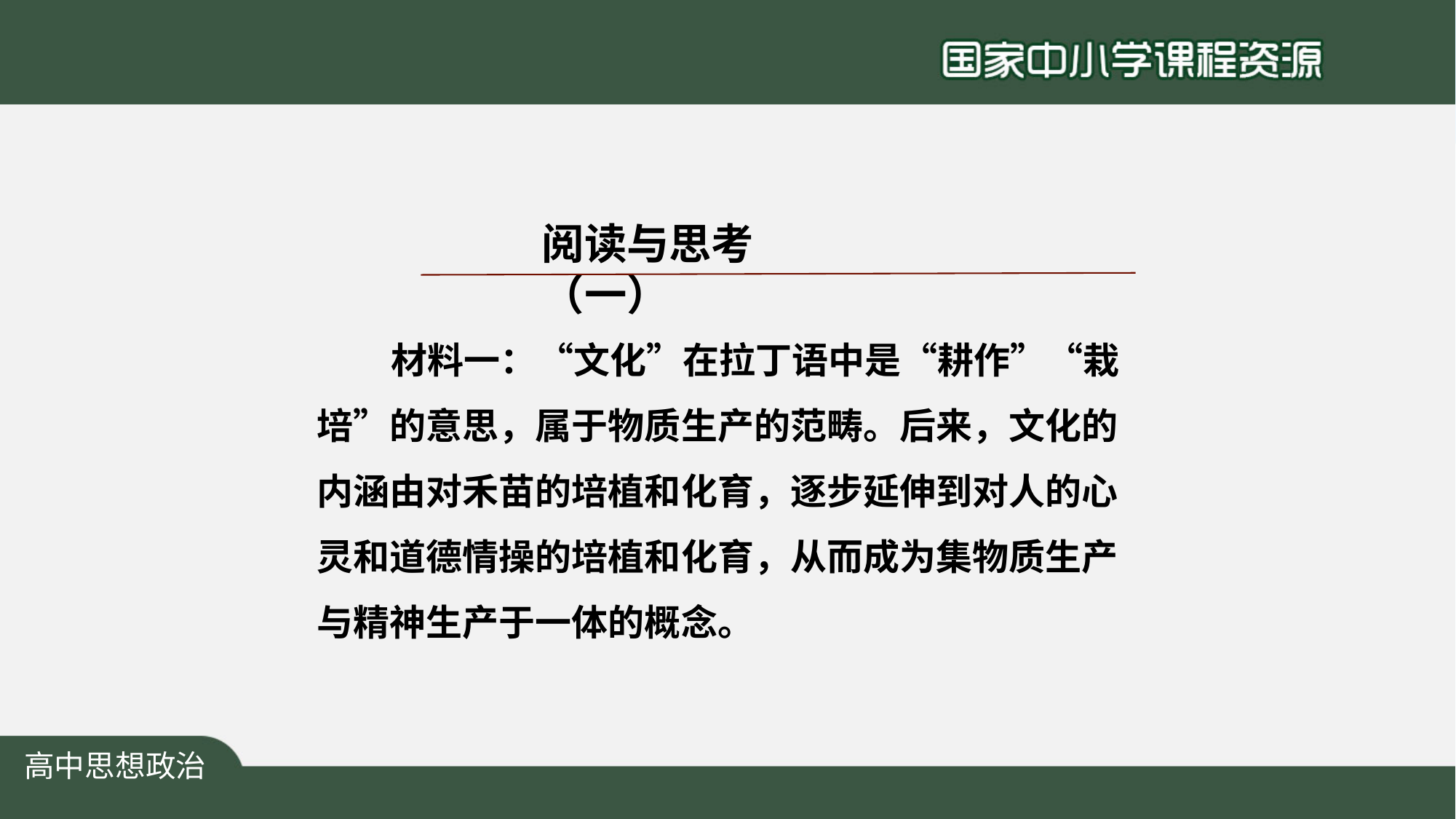

阅读与思考（一）
        材料一：“文化”在拉丁语中是“耕作”“栽培”的意思，属于物质生产的范畴。后来，文化的内涵由对禾苗的培植和化育，逐步延伸到对人的心灵和道德情操的培植和化育，从而成为集物质生产与精神生产于一体的概念。